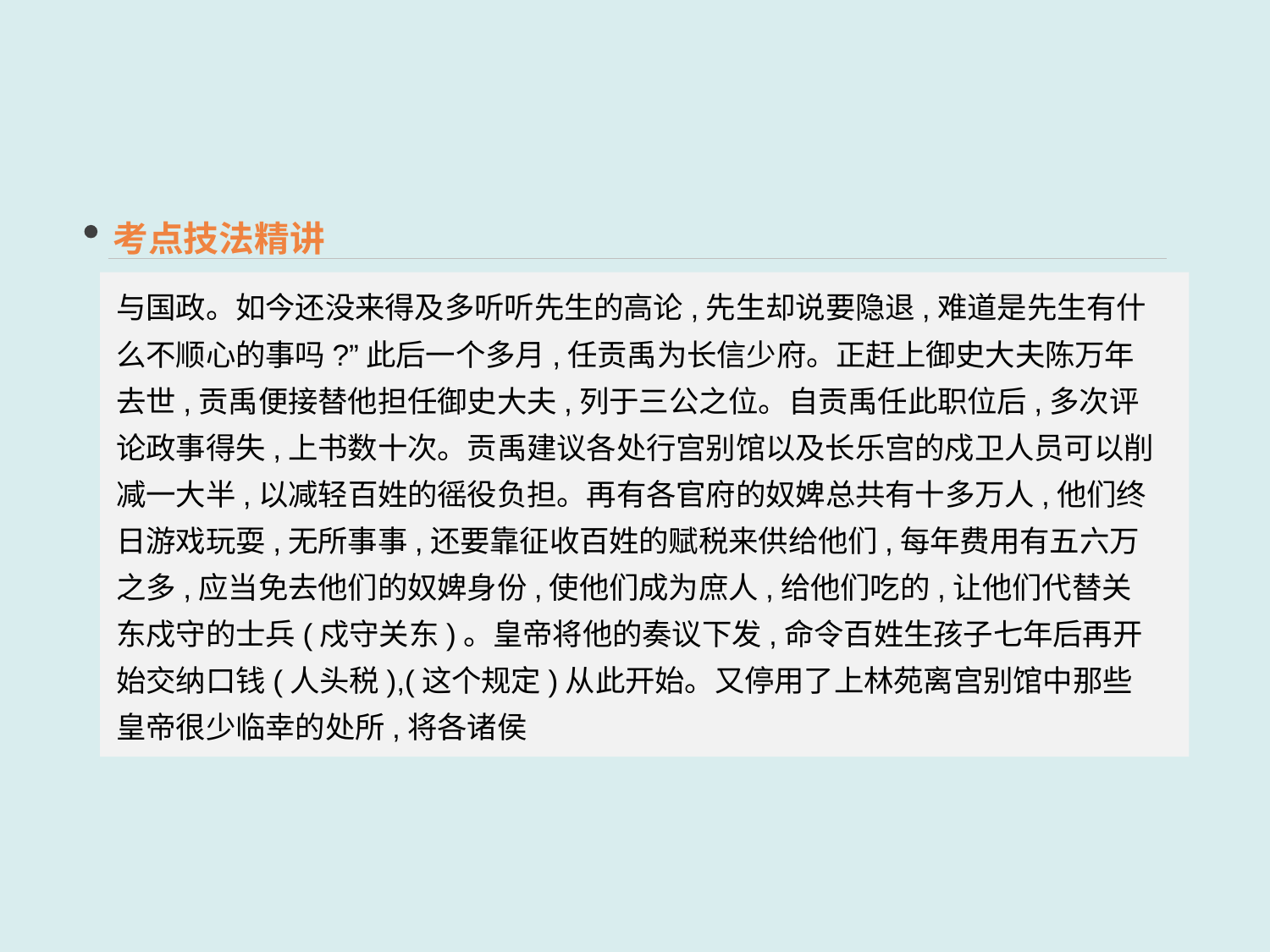

考点技法精讲

与国政。如今还没来得及多听听先生的高论,先生却说要隐退,难道是先生有什么不顺心的事吗?”此后一个多月,任贡禹为长信少府。正赶上御史大夫陈万年去世,贡禹便接替他担任御史大夫,列于三公之位。自贡禹任此职位后,多次评论政事得失,上书数十次。贡禹建议各处行宫别馆以及长乐宫的戍卫人员可以削减一大半,以减轻百姓的徭役负担。再有各官府的奴婢总共有十多万人,他们终日游戏玩耍,无所事事,还要靠征收百姓的赋税来供给他们,每年费用有五六万之多,应当免去他们的奴婢身份,使他们成为庶人,给他们吃的,让他们代替关东戍守的士兵(戍守关东)。皇帝将他的奏议下发,命令百姓生孩子七年后再开始交纳口钱(人头税),(这个规定)从此开始。又停用了上林苑离宫别馆中那些皇帝很少临幸的处所,将各诸侯